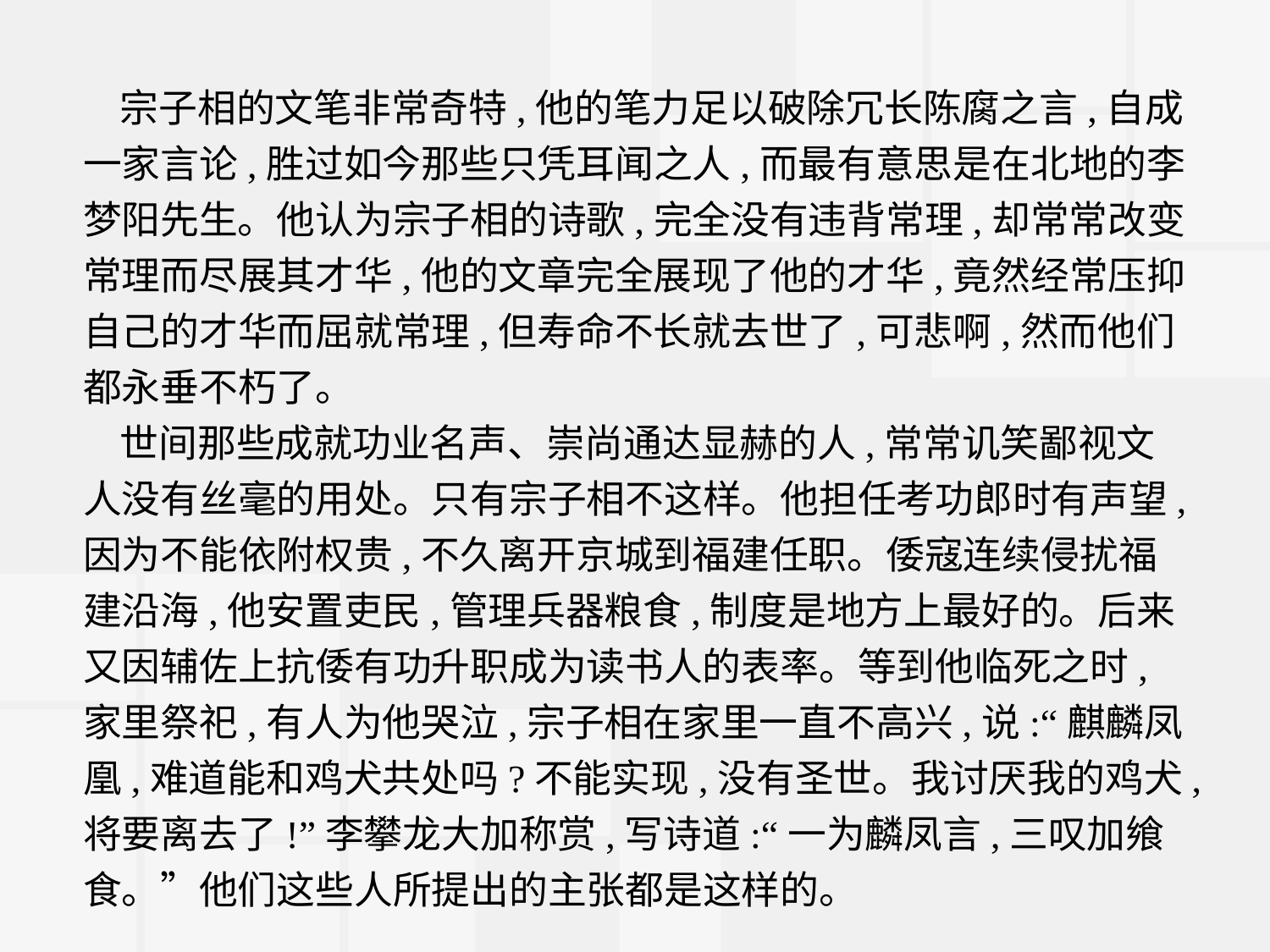

宗子相的文笔非常奇特,他的笔力足以破除冗长陈腐之言,自成一家言论,胜过如今那些只凭耳闻之人,而最有意思是在北地的李梦阳先生。他认为宗子相的诗歌,完全没有违背常理,却常常改变常理而尽展其才华,他的文章完全展现了他的才华,竟然经常压抑自己的才华而屈就常理,但寿命不长就去世了,可悲啊,然而他们都永垂不朽了。
世间那些成就功业名声、崇尚通达显赫的人,常常讥笑鄙视文人没有丝毫的用处。只有宗子相不这样。他担任考功郎时有声望,因为不能依附权贵,不久离开京城到福建任职。倭寇连续侵扰福建沿海,他安置吏民,管理兵器粮食,制度是地方上最好的。后来又因辅佐上抗倭有功升职成为读书人的表率。等到他临死之时,家里祭祀,有人为他哭泣,宗子相在家里一直不高兴,说:“麒麟凤凰,难道能和鸡犬共处吗?不能实现,没有圣世。我讨厌我的鸡犬,将要离去了!”李攀龙大加称赏,写诗道:“一为麟凤言,三叹加飨食。”他们这些人所提出的主张都是这样的。